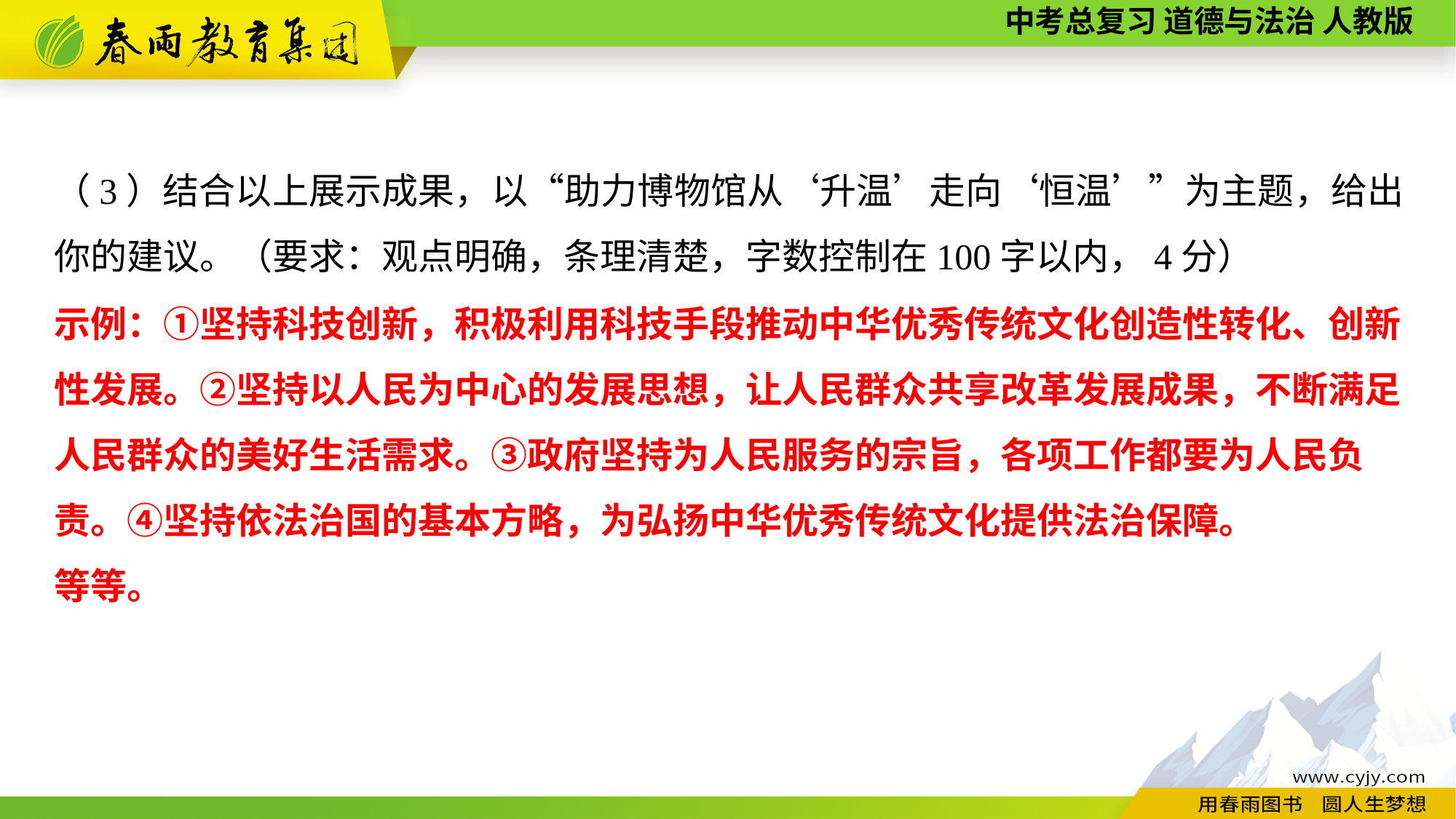

（3）结合以上展示成果，以“助力博物馆从‘升温’走向‘恒温’”为主题，给出你的建议。（要求：观点明确，条理清楚，字数控制在100字以内，4分）
示例：①坚持科技创新，积极利用科技手段推动中华优秀传统文化创造性转化、创新性发展。②坚持以人民为中心的发展思想，让人民群众共享改革发展成果，不断满足人民群众的美好生活需求。③政府坚持为人民服务的宗旨，各项工作都要为人民负责。④坚持依法治国的基本方略，为弘扬中华优秀传统文化提供法治保障。
等等。